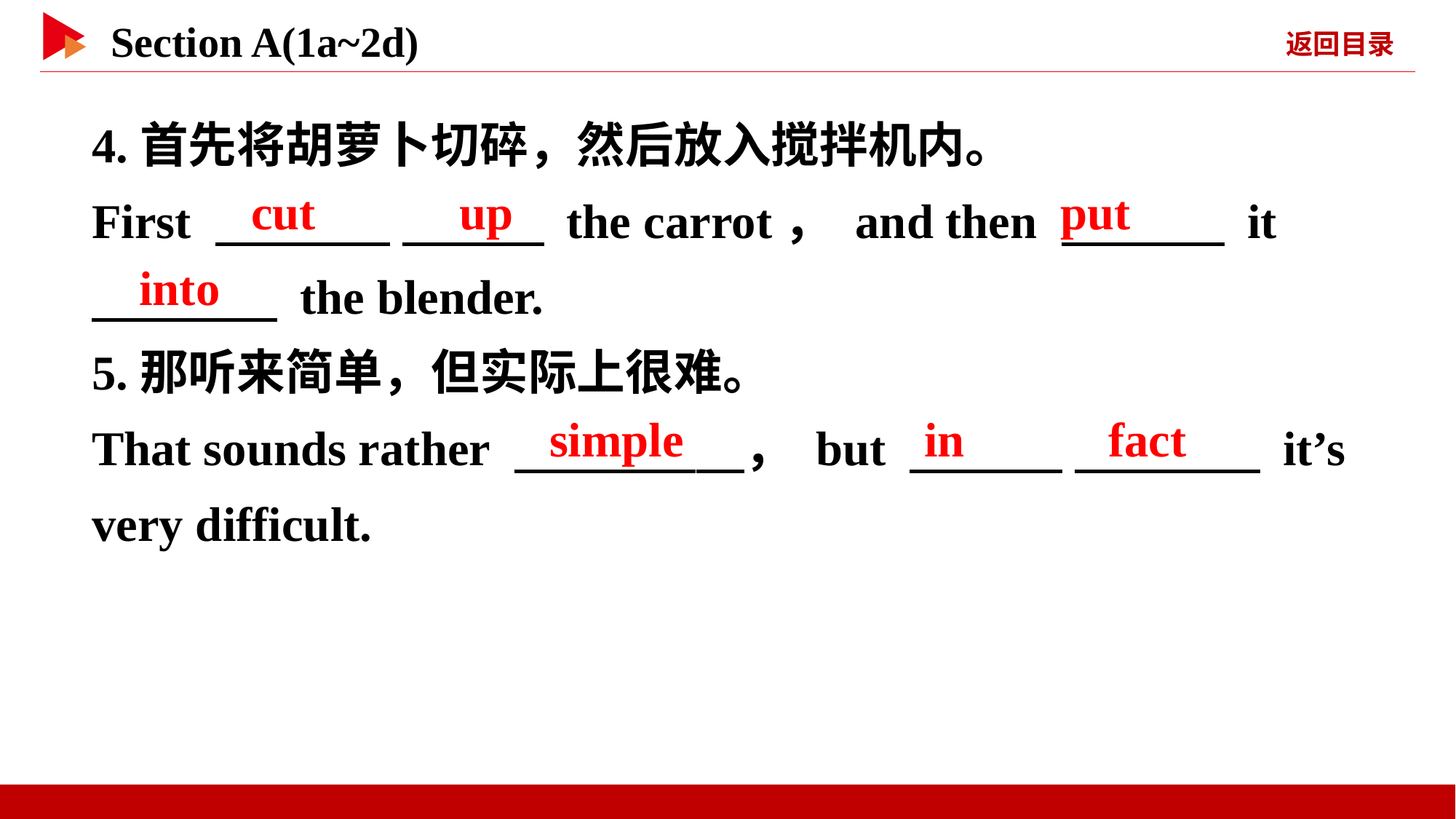

4.首先将胡萝卜切碎，然后放入搅拌机内。
First 　       　 　    　 the carrot， and then 　      　 it
　        　 the blender.
5.那听来简单，但实际上很难。
That sounds rather 　            　， but 　     　 　        　 it’s very difficult.
cut 　 　up
put
into
simple
in 　 　fact